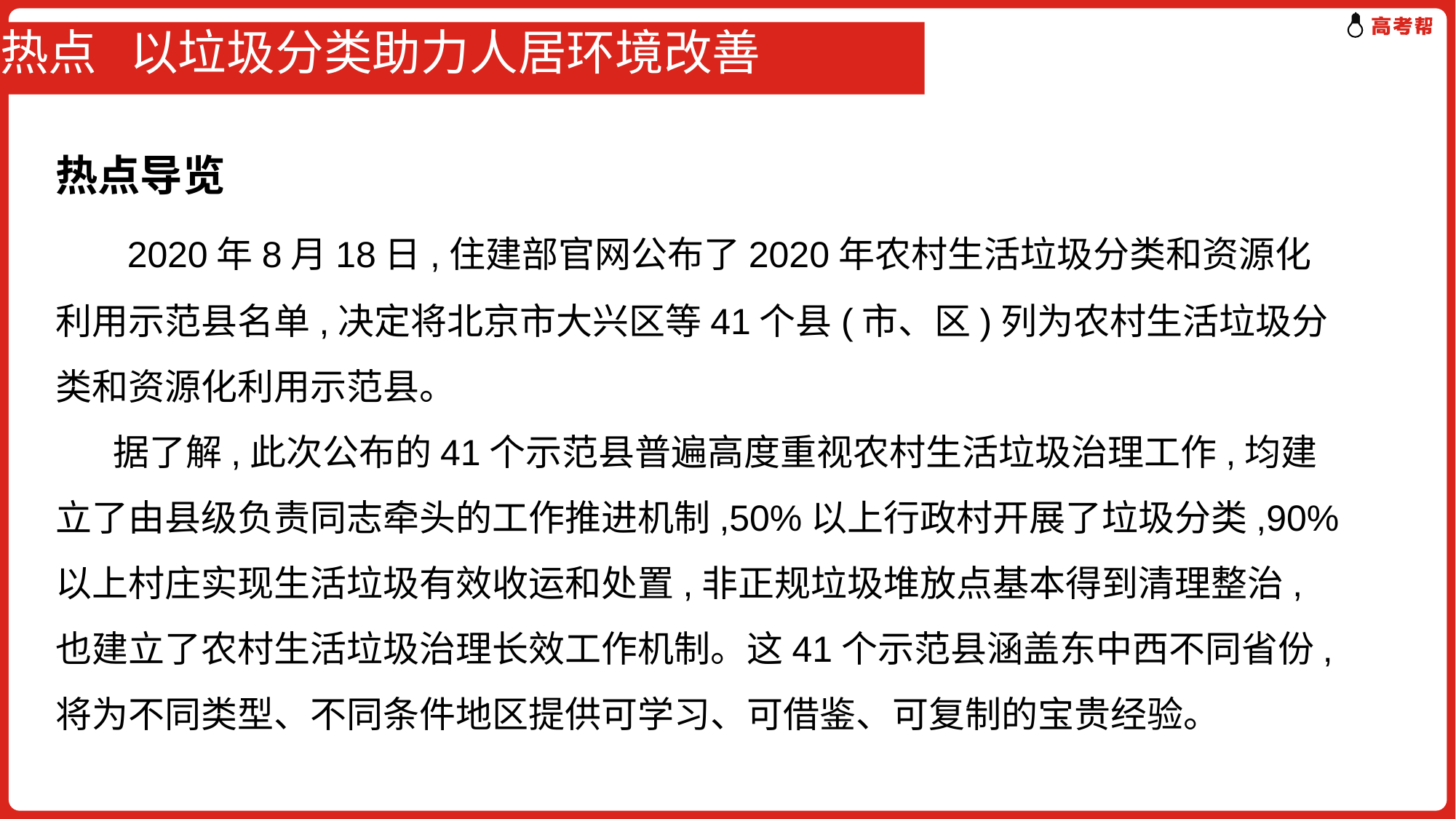

# 热点   以垃圾分类助力人居环境改善
热点导览
　  2020年8月18日,住建部官网公布了2020年农村生活垃圾分类和资源化利用示范县名单,决定将北京市大兴区等41个县(市、区)列为农村生活垃圾分类和资源化利用示范县。
       据了解,此次公布的41个示范县普遍高度重视农村生活垃圾治理工作,均建立了由县级负责同志牵头的工作推进机制,50%以上行政村开展了垃圾分类,90%以上村庄实现生活垃圾有效收运和处置,非正规垃圾堆放点基本得到清理整治,也建立了农村生活垃圾治理长效工作机制。这41个示范县涵盖东中西不同省份,将为不同类型、不同条件地区提供可学习、可借鉴、可复制的宝贵经验。